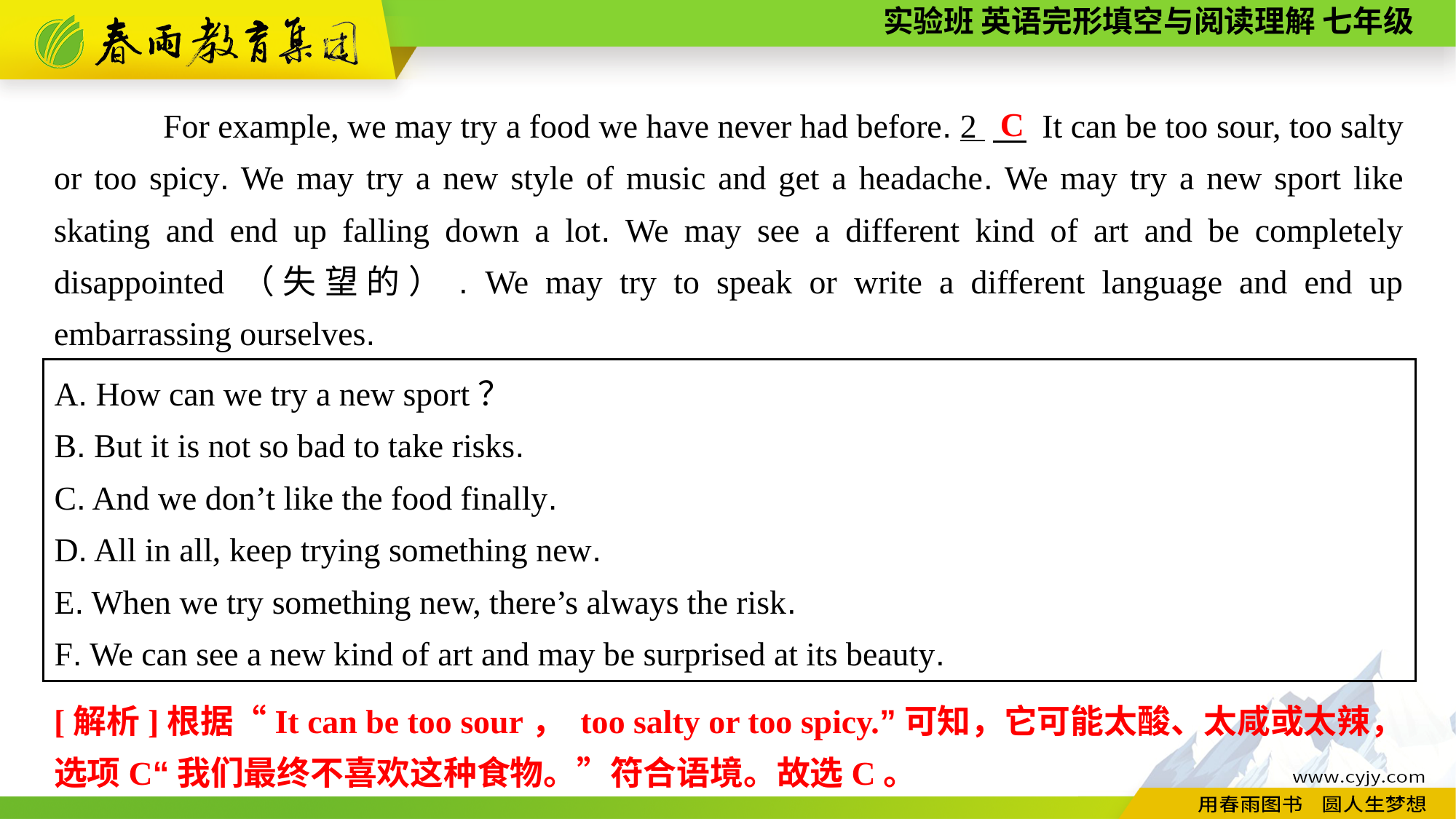

C
For example, we may try a food we have never had before. 2 　 It can be too sour, too salty or too spicy. We may try a new style of music and get a headache. We may try a new sport like skating and end up falling down a lot. We may see a different kind of art and be completely disappointed（失望的）. We may try to speak or write a different language and end up embarrassing ourselves.
A. How can we try a new sport？
B. But it is not so bad to take risks.
C. And we don’t like the food finally.
D. All in all, keep trying something new.
E. When we try something new, there’s always the risk.
F. We can see a new kind of art and may be surprised at its beauty.

[解析]根据“It can be too sour， too salty or too spicy.”可知，它可能太酸、太咸或太辣，选项C“我们最终不喜欢这种食物。”符合语境。故选C。